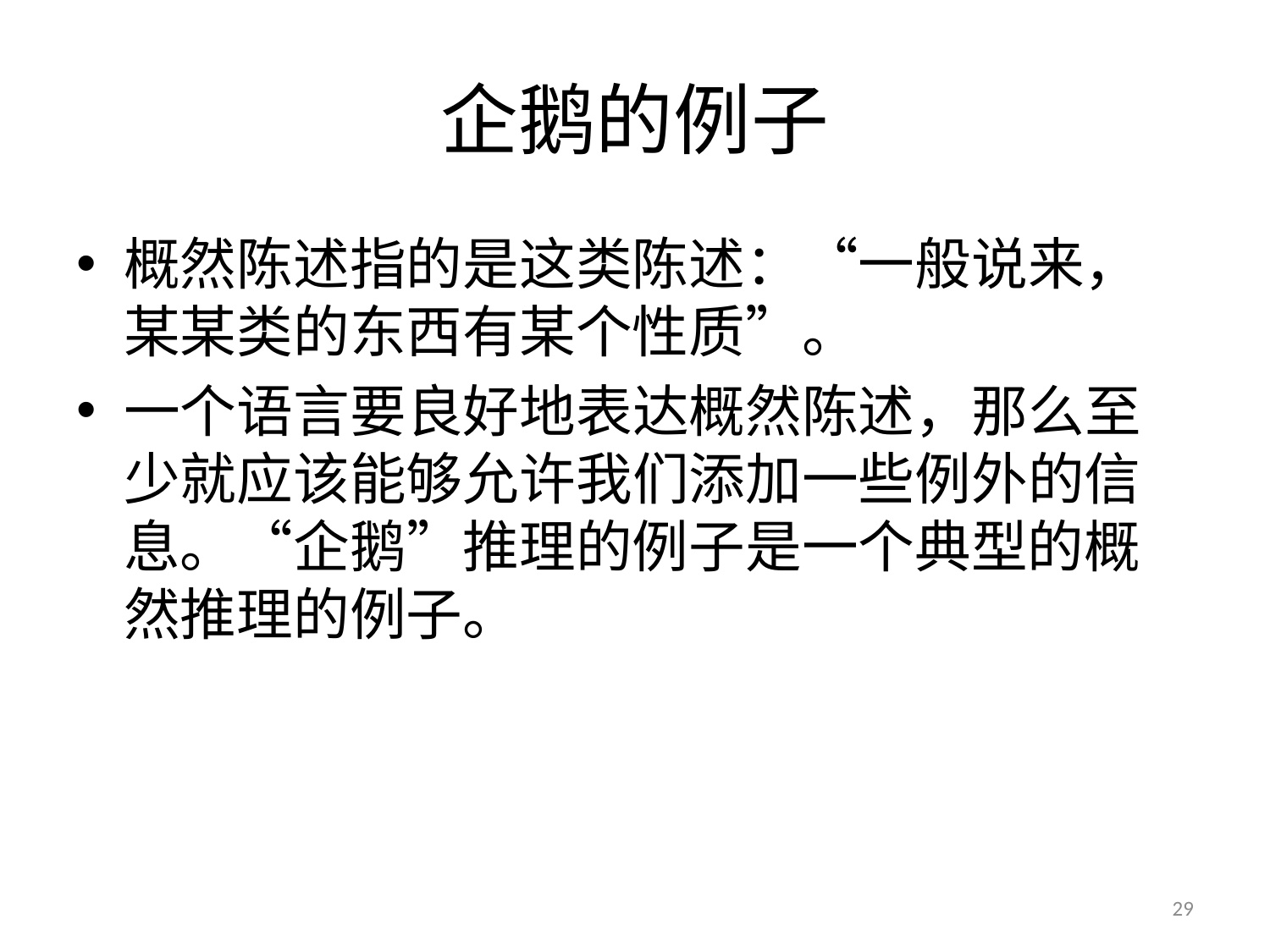

# 企鹅的例子
概然陈述指的是这类陈述：“一般说来，某某类的东西有某个性质”。
一个语言要良好地表达概然陈述，那么至少就应该能够允许我们添加一些例外的信息。“企鹅”推理的例子是一个典型的概然推理的例子。
29